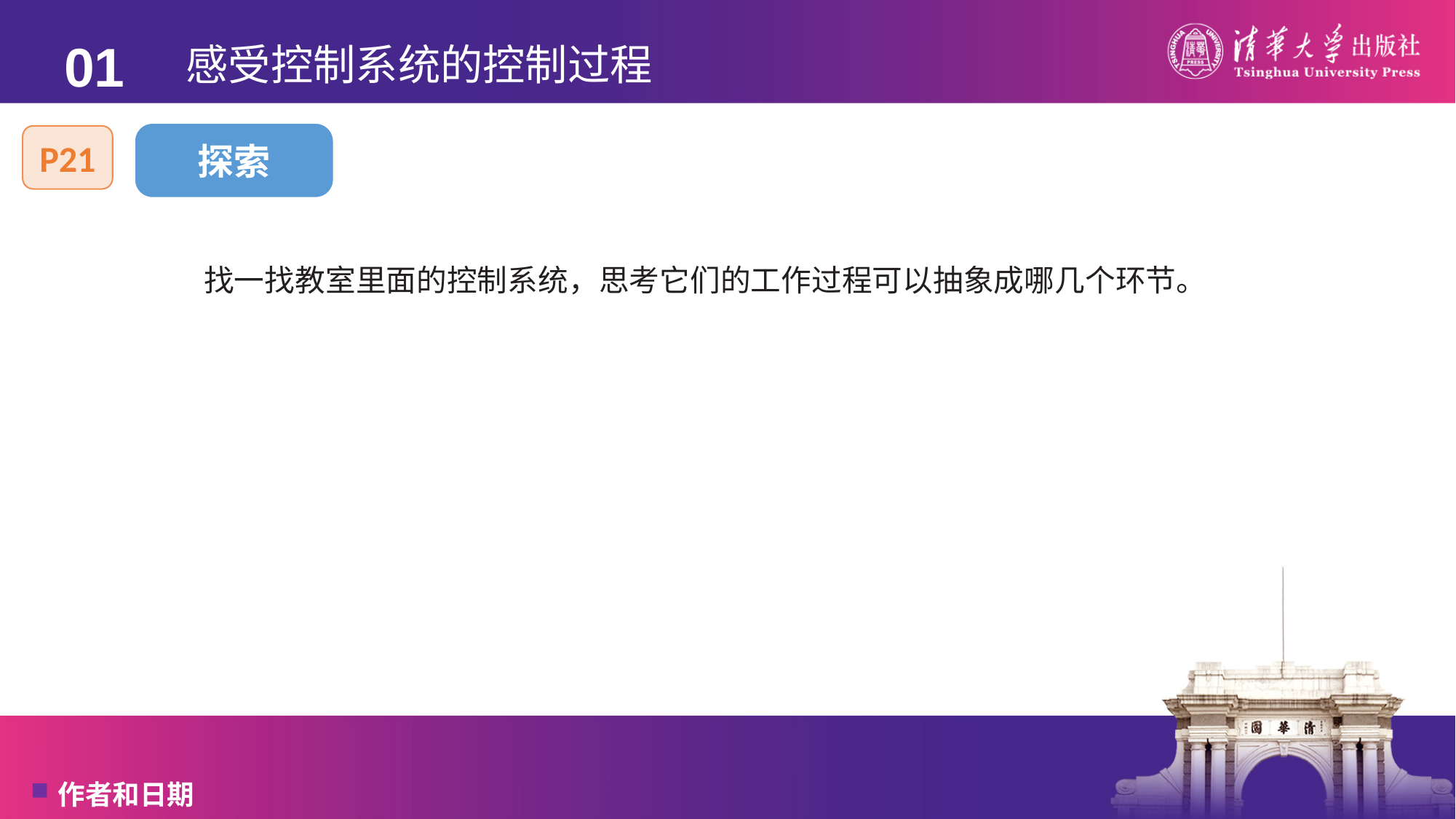

01
# 感受控制系统的控制过程
探索
P21
找一找教室里面的控制系统，思考它们的工作过程可以抽象成哪几个环节。
作者和日期